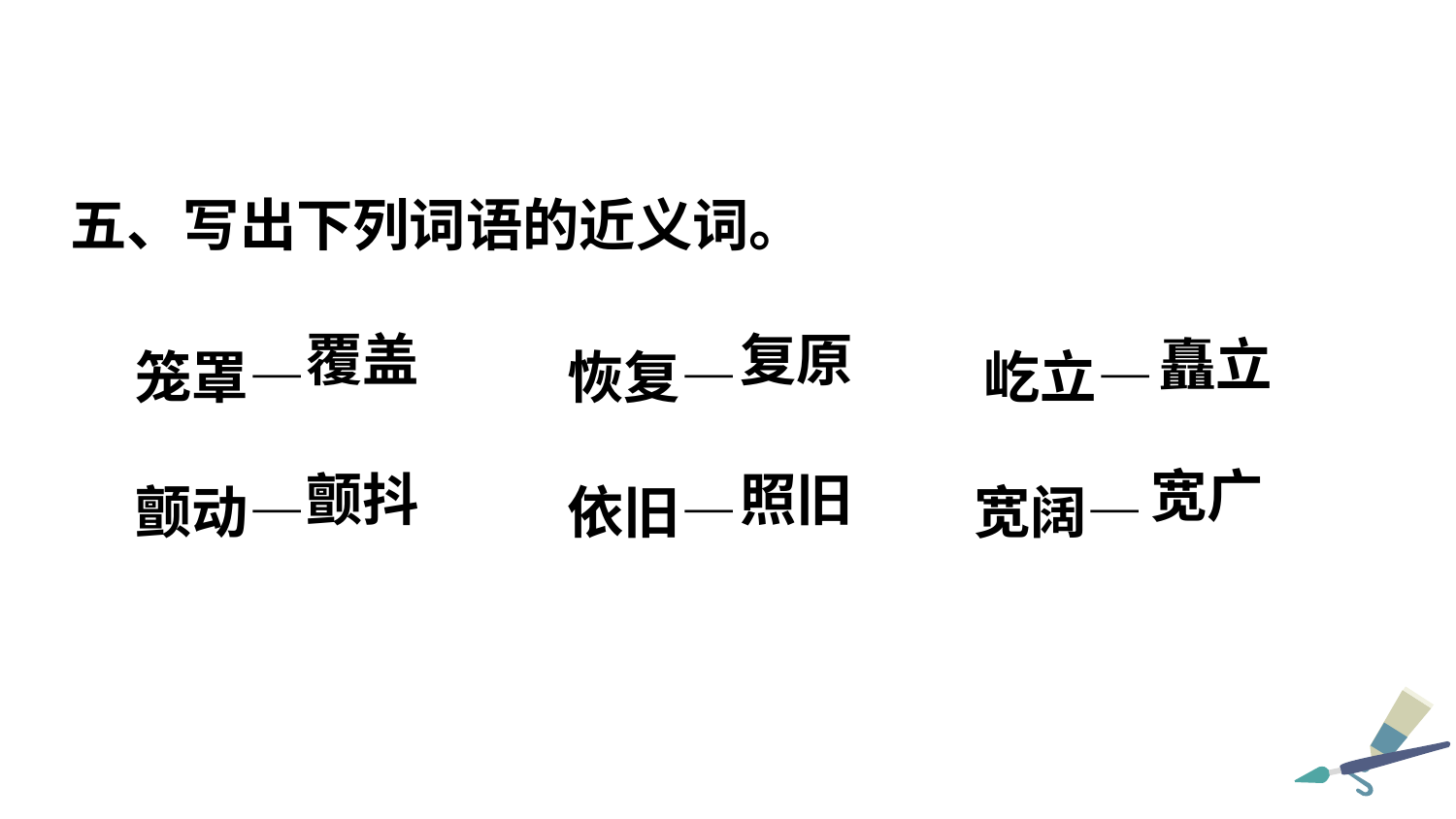

五、写出下列词语的近义词。
笼罩—                  恢复—                  屹立—
颤动—                  依旧—                宽阔—
矗立
覆盖
复原
宽广
颤抖
照旧